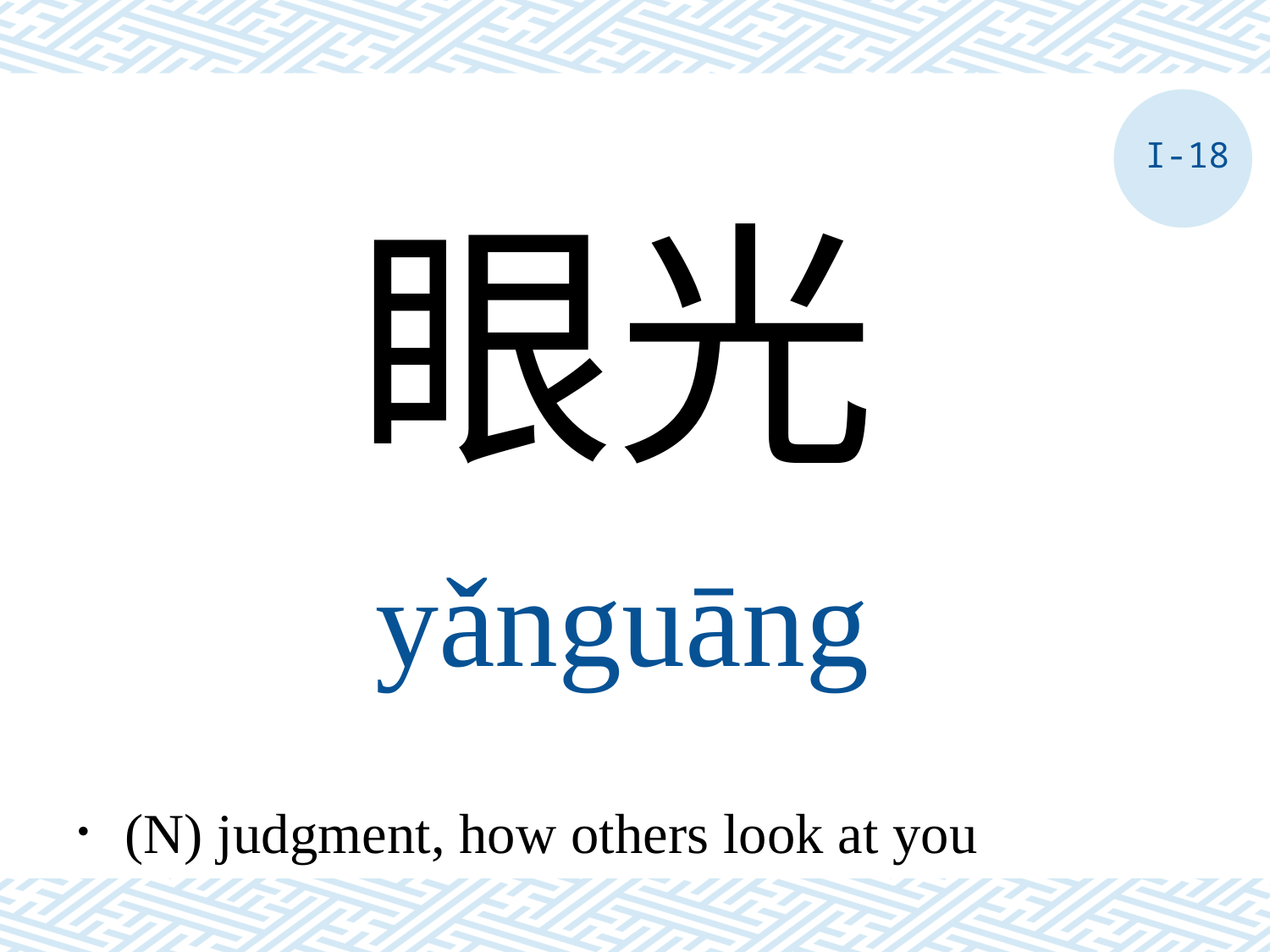

I-18

眼光
yǎnguāng
．(N) judgment, how others look at you